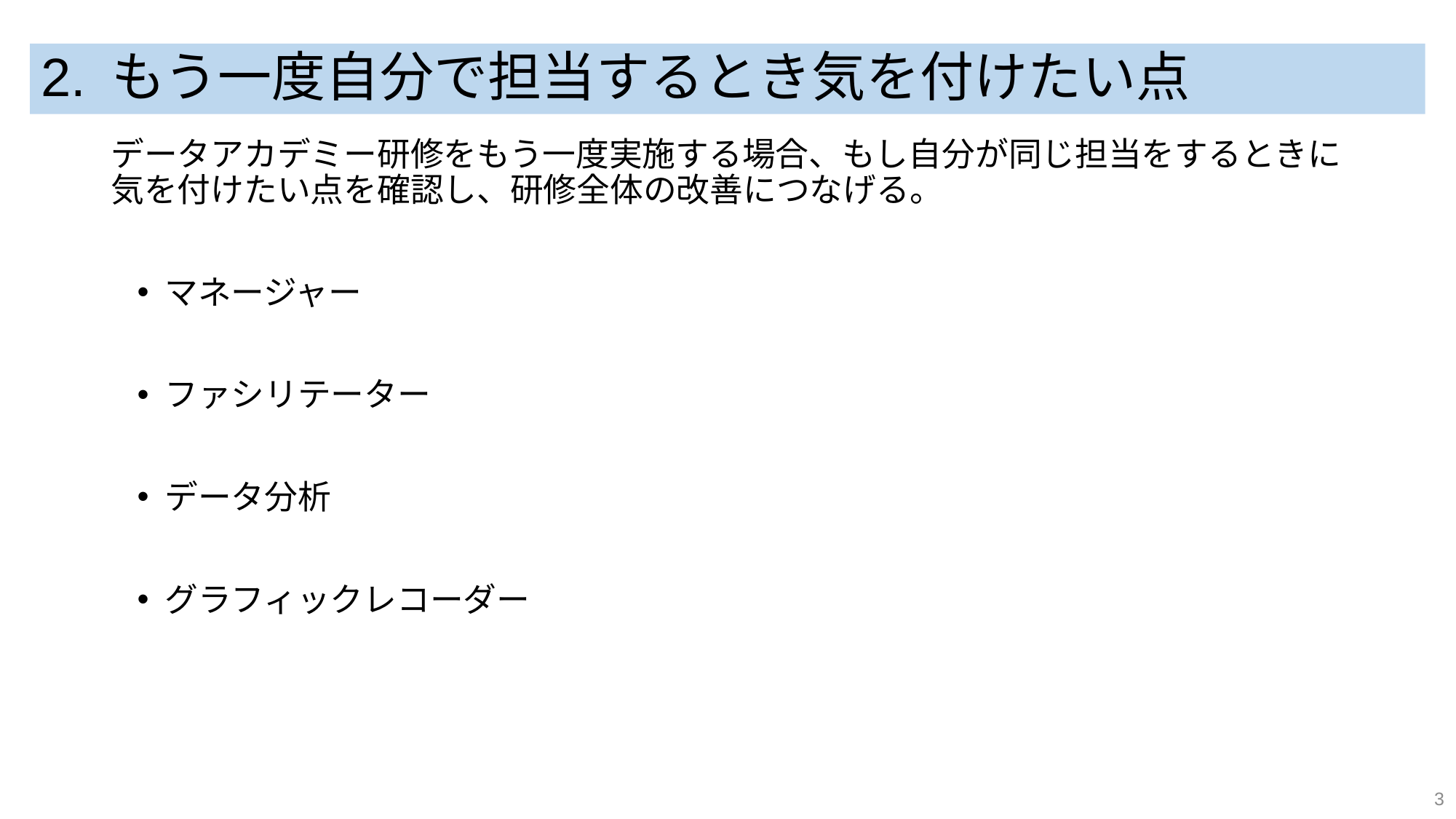

# 2. もう一度自分で担当するとき気を付けたい点
データアカデミー研修をもう一度実施する場合、もし自分が同じ担当をするときに気を付けたい点を確認し、研修全体の改善につなげる。

マネージャー

ファシリテーター

データ分析

グラフィックレコーダー
3